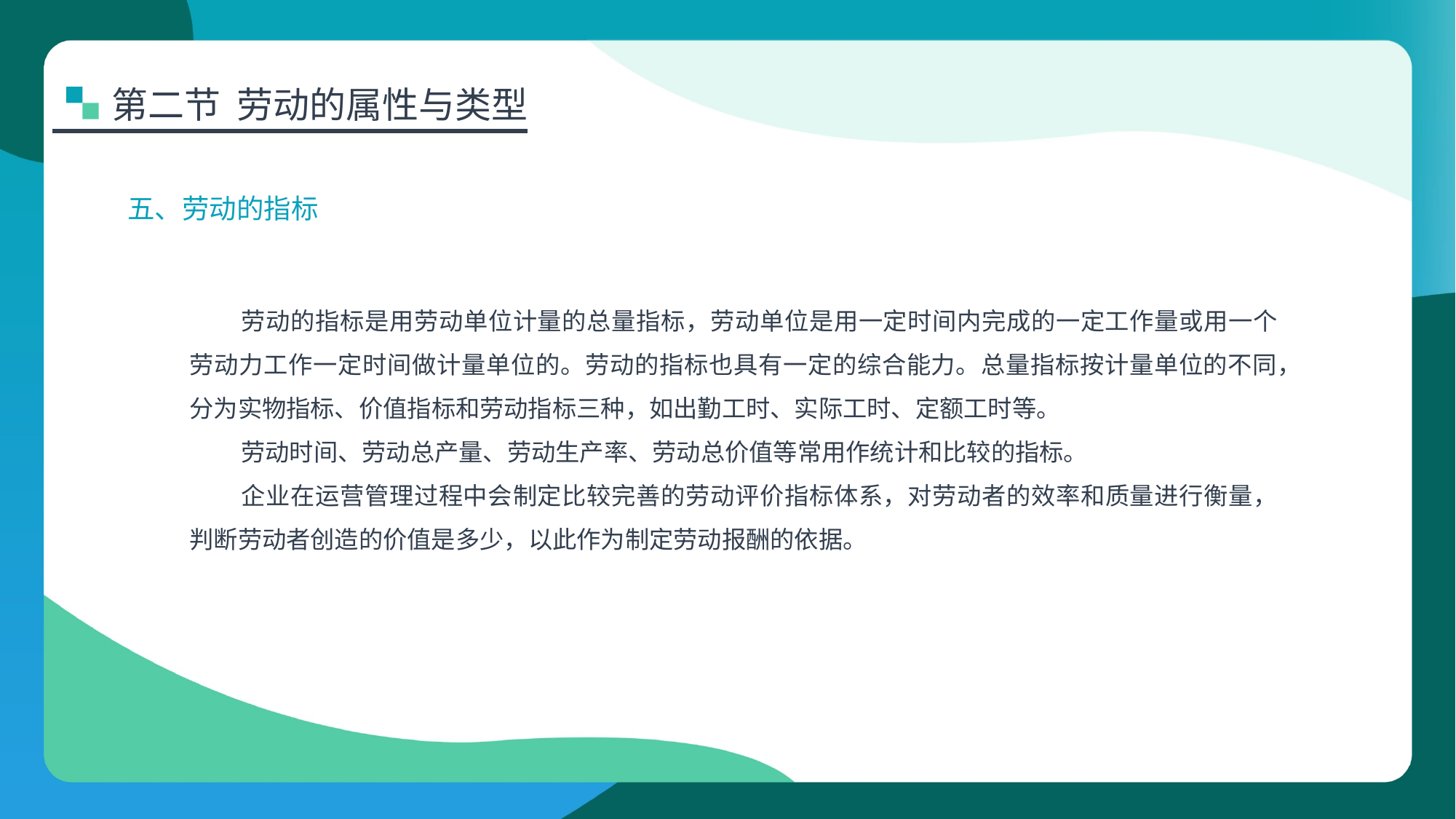

第二节  劳动的属性与类型

五、劳动的指标
劳动的指标是用劳动单位计量的总量指标，劳动单位是用一定时间内完成的一定工作量或用一个劳动力工作一定时间做计量单位的。劳动的指标也具有一定的综合能力。总量指标按计量单位的不同，分为实物指标、价值指标和劳动指标三种，如出勤工时、实际工时、定额工时等。
劳动时间、劳动总产量、劳动生产率、劳动总价值等常用作统计和比较的指标。
企业在运营管理过程中会制定比较完善的劳动评价指标体系，对劳动者的效率和质量进行衡量，判断劳动者创造的价值是多少，以此作为制定劳动报酬的依据。